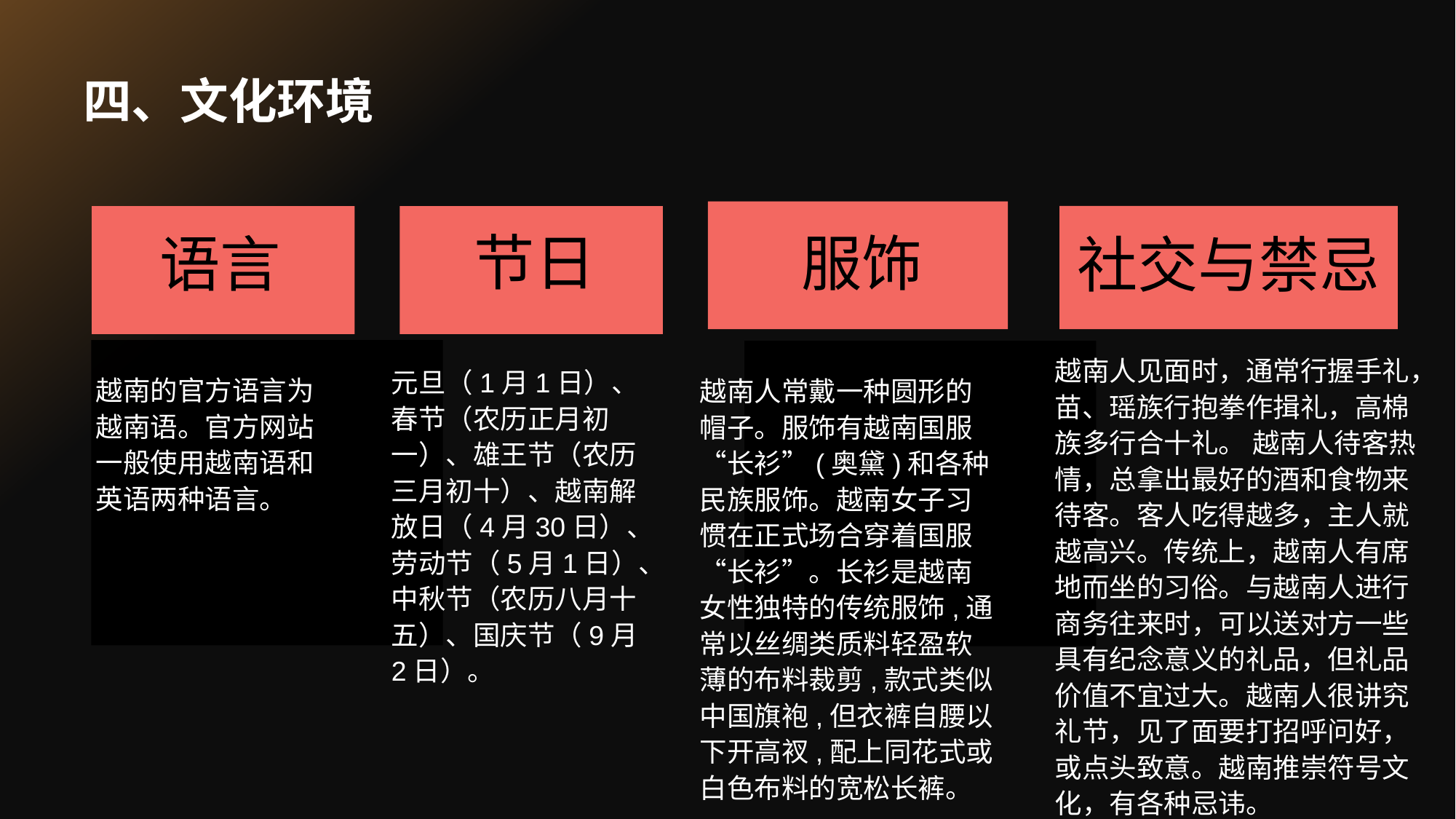

# 四、文化环境

节日
服饰
语言

社交与禁忌

越南人见面时，通常行握手礼，苗、瑶族行抱拳作揖礼，高棉族多行合十礼。 越南人待客热情，总拿出最好的酒和食物来待客。客人吃得越多，主人就越高兴。传统上，越南人有席地而坐的习俗。与越南人进行商务往来时，可以送对方一些具有纪念意义的礼品，但礼品价值不宜过大。越南人很讲究礼节，见了面要打招呼问好，或点头致意。越南推崇符号文化，有各种忌讳。
元旦（1月1日）、春节（农历正月初一）、雄王节（农历三月初十）、越南解放日（4月30日）、劳动节（5月1日）、中秋节（农历八月十五）、国庆节（9月2日）。
越南的官方语言为越南语。官方网站一般使用越南语和英语两种语言。
越南人常戴一种圆形的帽子。服饰有越南国服“长衫”(奥黛)和各种民族服饰。越南女子习惯在正式场合穿着国服“长衫”。长衫是越南女性独特的传统服饰,通常以丝绸类质料轻盈软薄的布料裁剪,款式类似中国旗袍,但衣裤自腰以下开高衩,配上同花式或白色布料的宽松长裤。